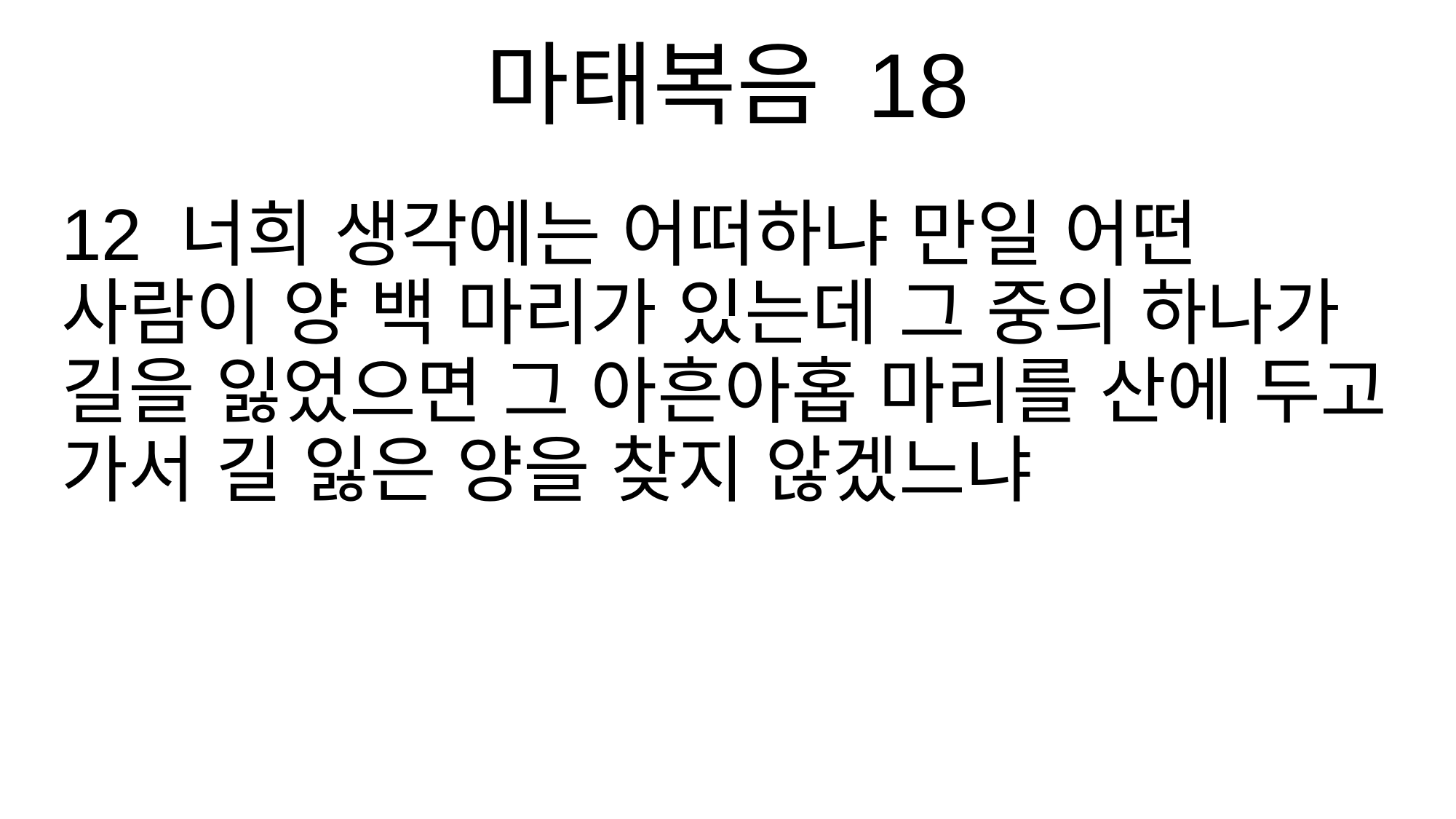

마태복음 18
12 너희 생각에는 어떠하냐 만일 어떤 사람이 양 백 마리가 있는데 그 중의 하나가 길을 잃었으면 그 아흔아홉 마리를 산에 두고 가서 길 잃은 양을 찾지 않겠느냐